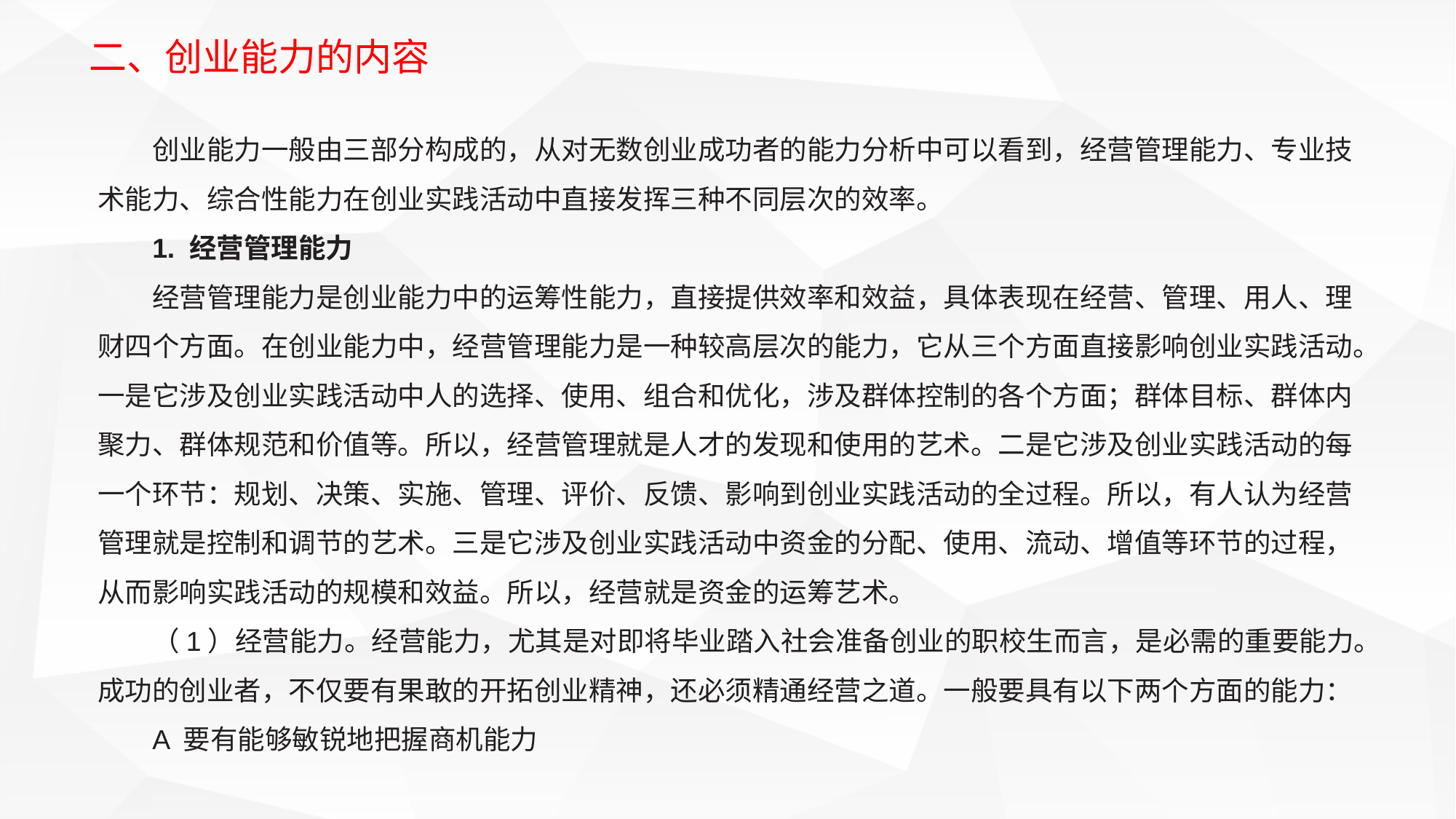

二、创业能力的内容
创业能力一般由三部分构成的，从对无数创业成功者的能力分析中可以看到，经营管理能力、专业技术能力、综合性能力在创业实践活动中直接发挥三种不同层次的效率。
1. 经营管理能力
经营管理能力是创业能力中的运筹性能力，直接提供效率和效益，具体表现在经营、管理、用人、理财四个方面。在创业能力中，经营管理能力是一种较高层次的能力，它从三个方面直接影响创业实践活动。一是它涉及创业实践活动中人的选择、使用、组合和优化，涉及群体控制的各个方面；群体目标、群体内聚力、群体规范和价值等。所以，经营管理就是人才的发现和使用的艺术。二是它涉及创业实践活动的每一个环节：规划、决策、实施、管理、评价、反馈、影响到创业实践活动的全过程。所以，有人认为经营管理就是控制和调节的艺术。三是它涉及创业实践活动中资金的分配、使用、流动、增值等环节的过程，从而影响实践活动的规模和效益。所以，经营就是资金的运筹艺术。
（1）经营能力。经营能力，尤其是对即将毕业踏入社会准备创业的职校生而言，是必需的重要能力。成功的创业者，不仅要有果敢的开拓创业精神，还必须精通经营之道。一般要具有以下两个方面的能力：
A 要有能够敏锐地把握商机能力